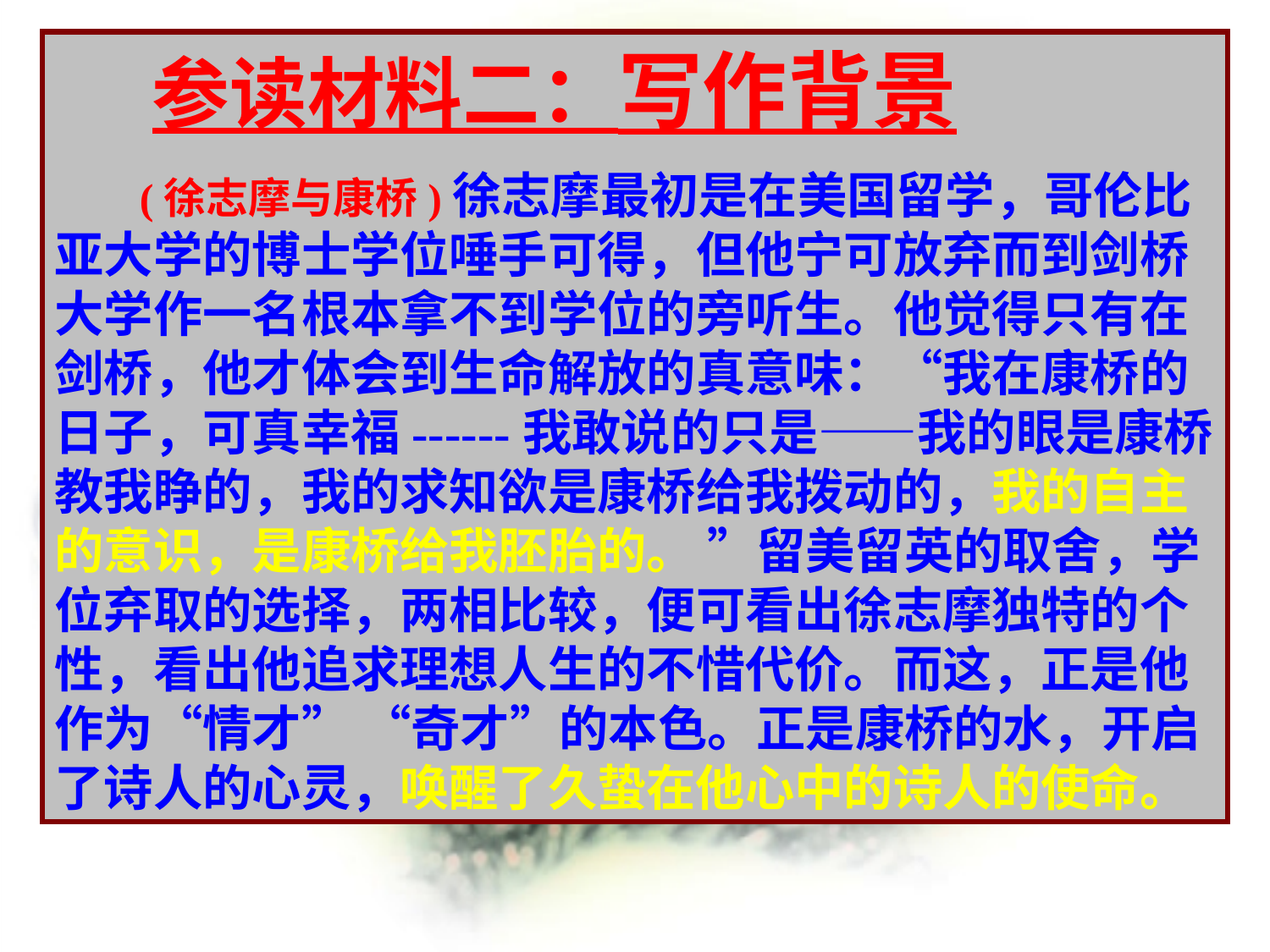

参读材料二：写作背景
        (徐志摩与康桥)徐志摩最初是在美国留学，哥伦比亚大学的博士学位唾手可得，但他宁可放弃而到剑桥大学作一名根本拿不到学位的旁听生。他觉得只有在剑桥，他才体会到生命解放的真意味：“我在康桥的日子，可真幸福------我敢说的只是——我的眼是康桥教我睁的，我的求知欲是康桥给我拨动的，我的自主的意识，是康桥给我胚胎的。 ”留美留英的取舍，学位弃取的选择，两相比较，便可看出徐志摩独特的个性，看出他追求理想人生的不惜代价。而这，正是他作为“情才” “奇才”的本色。正是康桥的水，开启了诗人的心灵，唤醒了久蛰在他心中的诗人的使命。